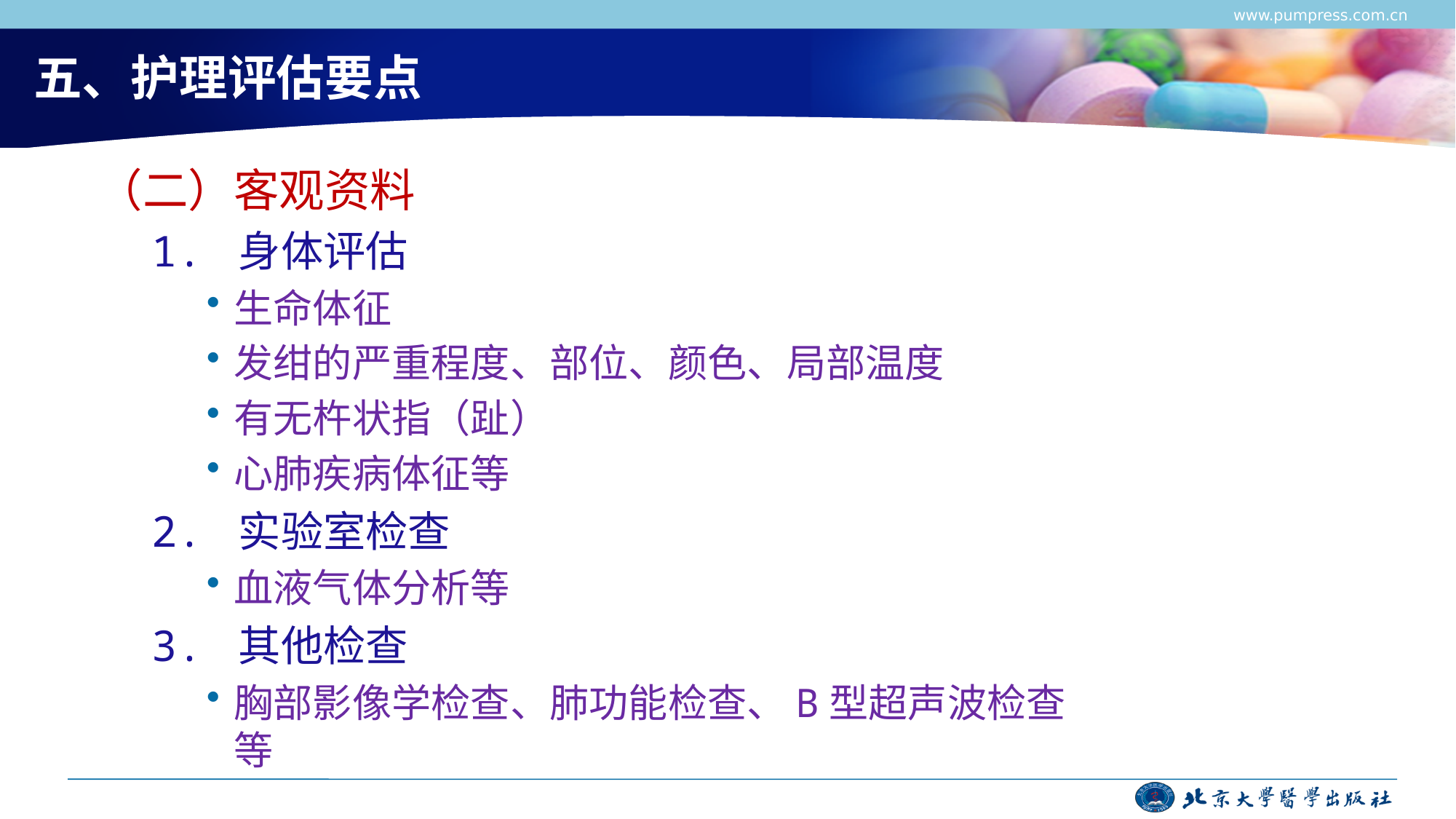

www.pumpress.com.cn
# 五、护理评估要点
（二）客观资料
1. 身体评估
生命体征
发绀的严重程度、部位、颜色、局部温度
有无杵状指（趾）
心肺疾病体征等
2. 实验室检查
血液气体分析等
3. 其他检查
胸部影像学检查、肺功能检查、B型超声波检查等